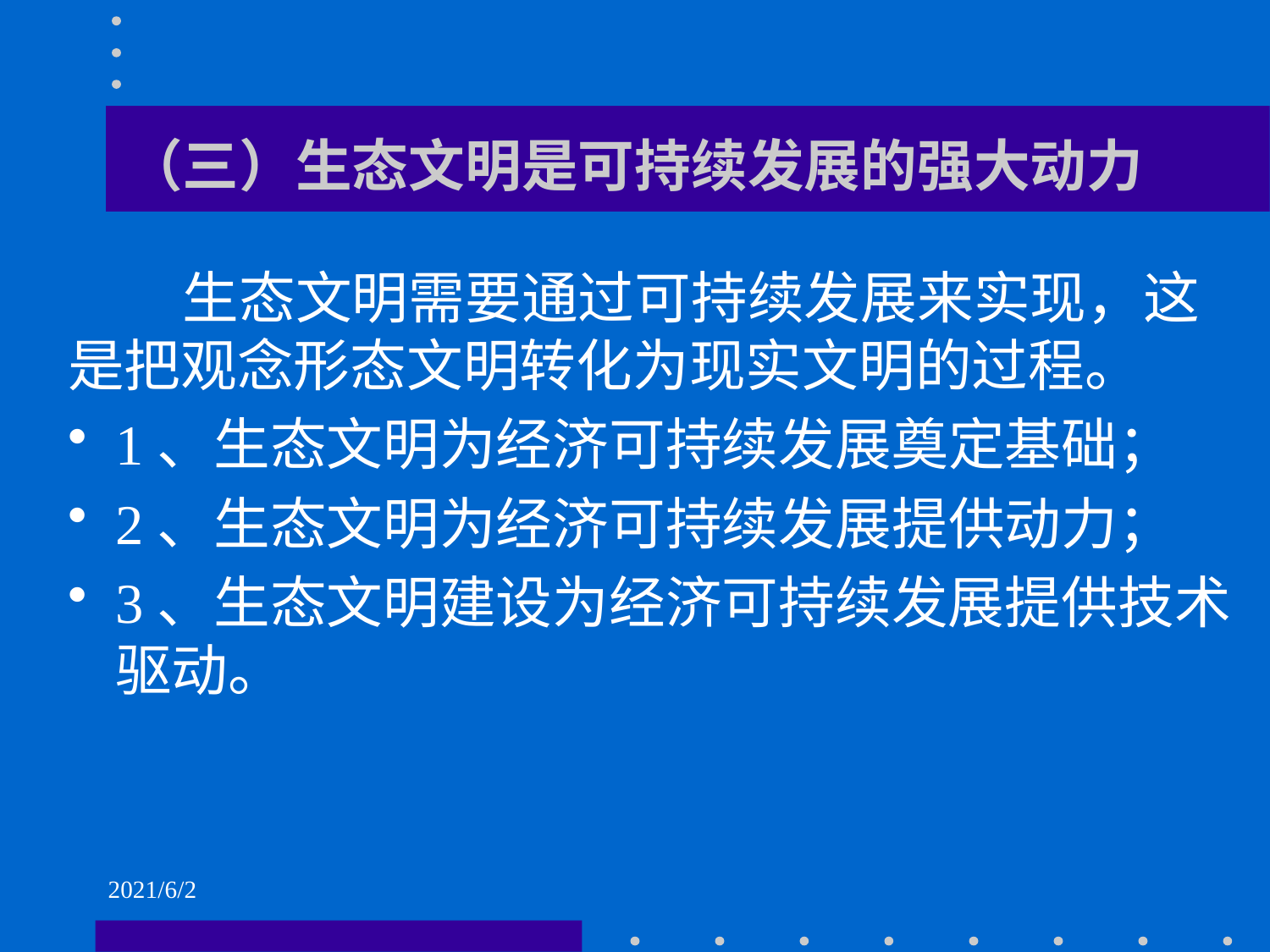

# （三）生态文明是可持续发展的强大动力
        生态文明需要通过可持续发展来实现，这是把观念形态文明转化为现实文明的过程。
1、生态文明为经济可持续发展奠定基础；
2、生态文明为经济可持续发展提供动力；
3、生态文明建设为经济可持续发展提供技术驱动。
2021/6/2